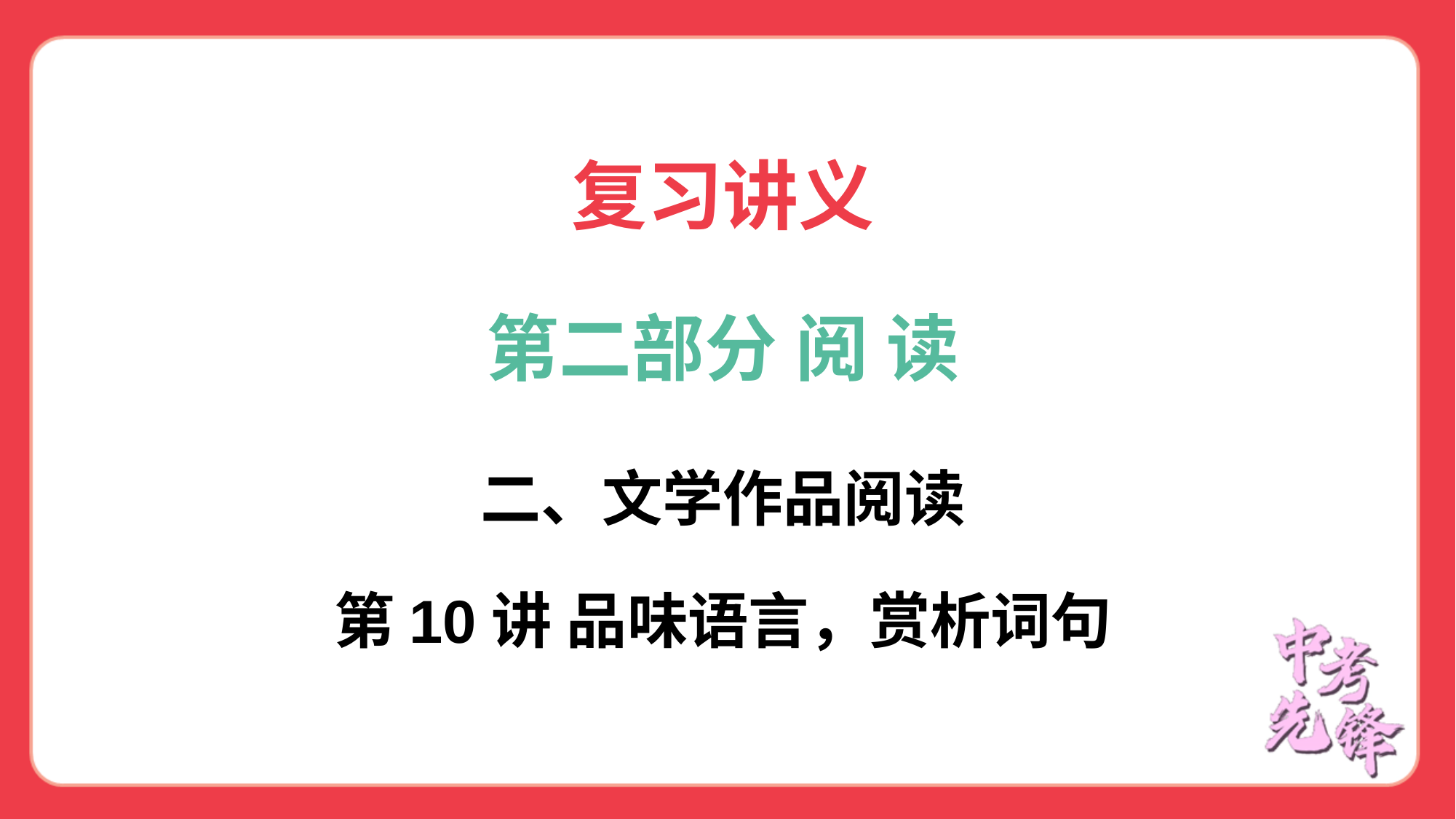

复习讲义
第二部分 阅 读
二、文学作品阅读
第10讲 品味语言，赏析词句